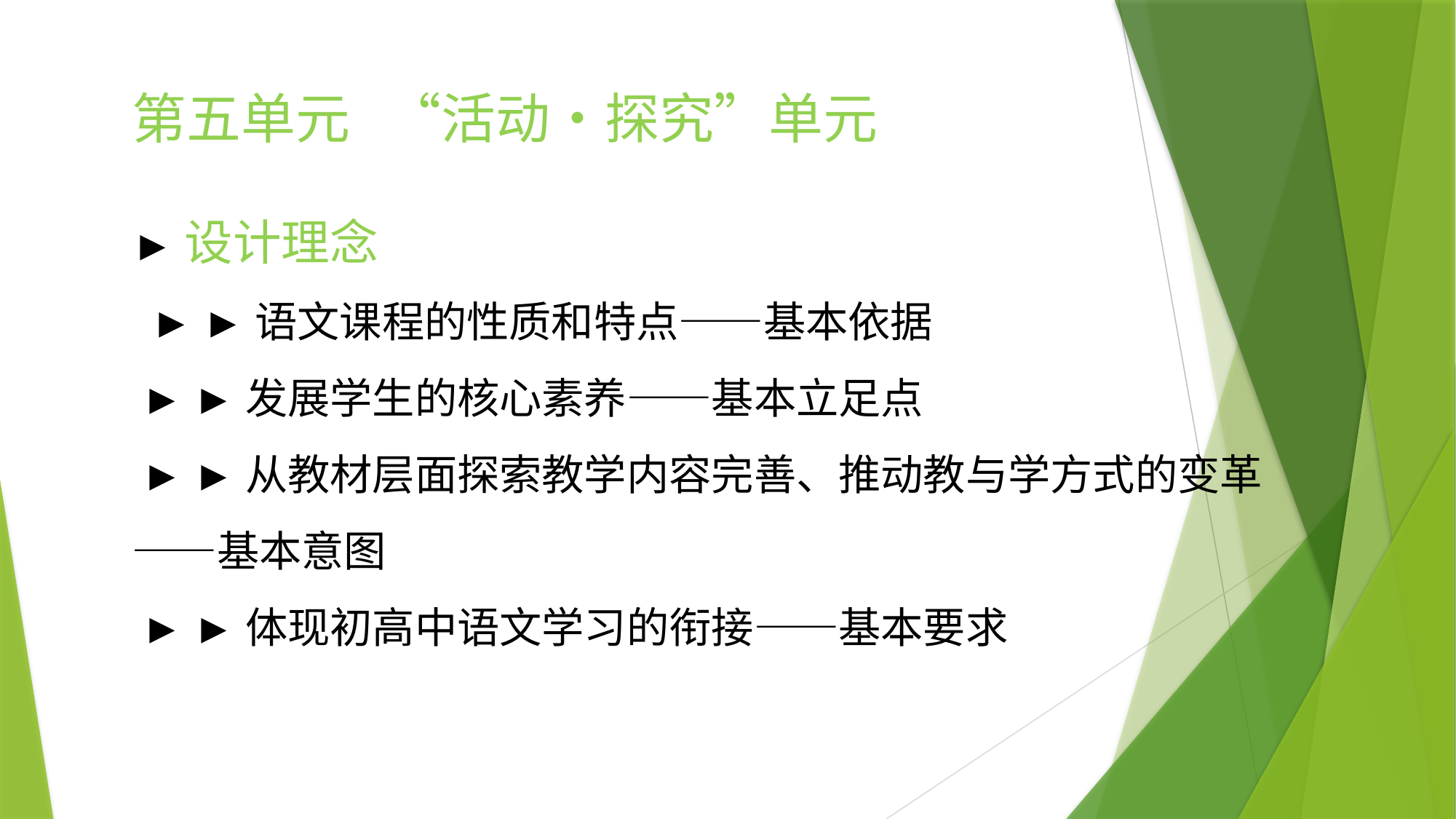

第五单元   “活动•探究”单元

►设计理念
  ► ►语文课程的性质和特点——基本依据
 ► ►发展学生的核心素养——基本立足点
 ► ►从教材层面探索教学内容完善、推动教与学方式的变革——基本意图
 ► ►体现初高中语文学习的衔接——基本要求